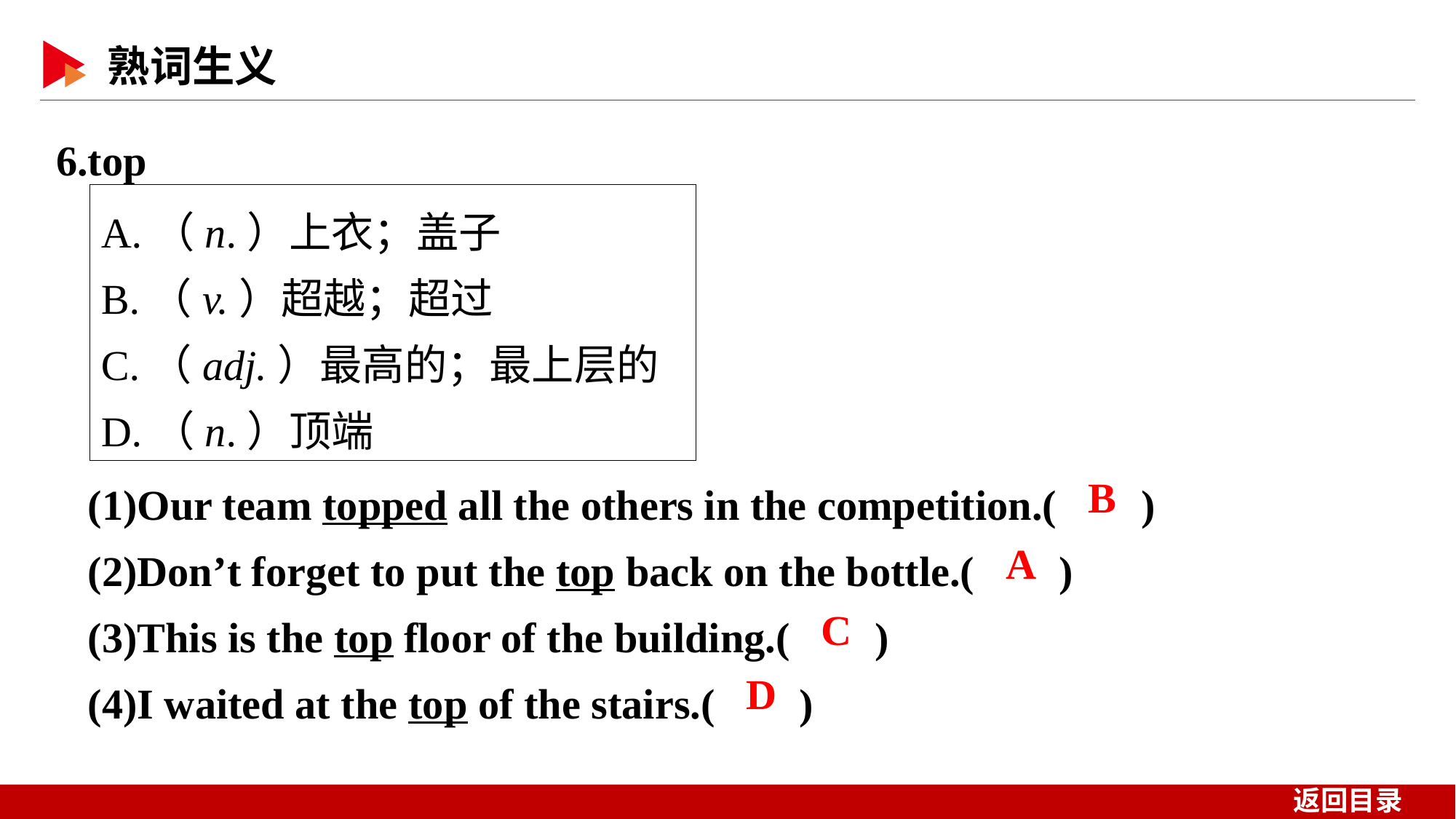

6.top
A.（n.）上衣；盖子
B.（v.）超越；超过
C.（adj.）最高的；最上层的
D.（n.）顶端
(1)Our team topped all the others in the competition.(        )
(2)Don’t forget to put the top back on the bottle.(        )
(3)This is the top floor of the building.(        )
(4)I waited at the top of the stairs.(        )
   B
   A
   C
   D